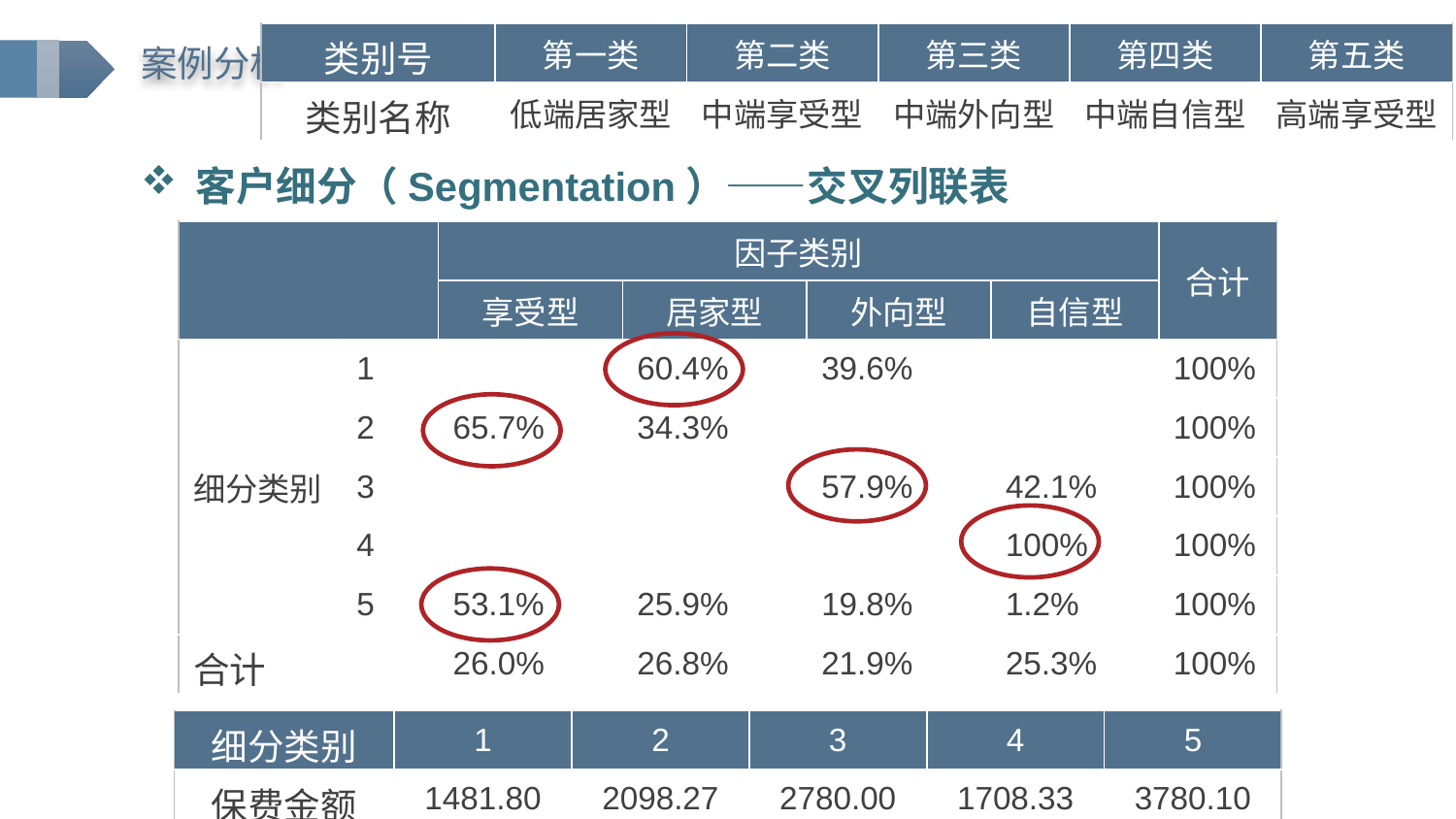

| 类别号 | 第一类 | 第二类 | 第三类 | 第四类 | 第五类 |
| --- | --- | --- | --- | --- | --- |
| 类别名称 | 低端居家型 | 中端享受型 | 中端外向型 | 中端自信型 | 高端享受型 |
案例分析

客户细分（Segmentation）——交叉列联表
|  |  | 因子类别 |  |  |  | 合计 |
| --- | --- | --- | --- | --- | --- | --- |
|  |  | 享受型 | 居家型 | 外向型 | 自信型 |  |
| 细分类别 | 1 |  | 60.4% | 39.6% |  | 100% |
|  | 2 | 65.7% | 34.3% |  |  | 100% |
|  | 3 |  |  | 57.9% | 42.1% | 100% |
|  | 4 |  |  |  | 100% | 100% |
|  | 5 | 53.1% | 25.9% | 19.8% | 1.2% | 100% |
| 合计 |  | 26.0% | 26.8% | 21.9% | 25.3% | 100% |

| 细分类别 | 1 | 2 | 3 | 4 | 5 |
| --- | --- | --- | --- | --- | --- |
| 保费金额 | 1481.80 | 2098.27 | 2780.00 | 1708.33 | 3780.10 |